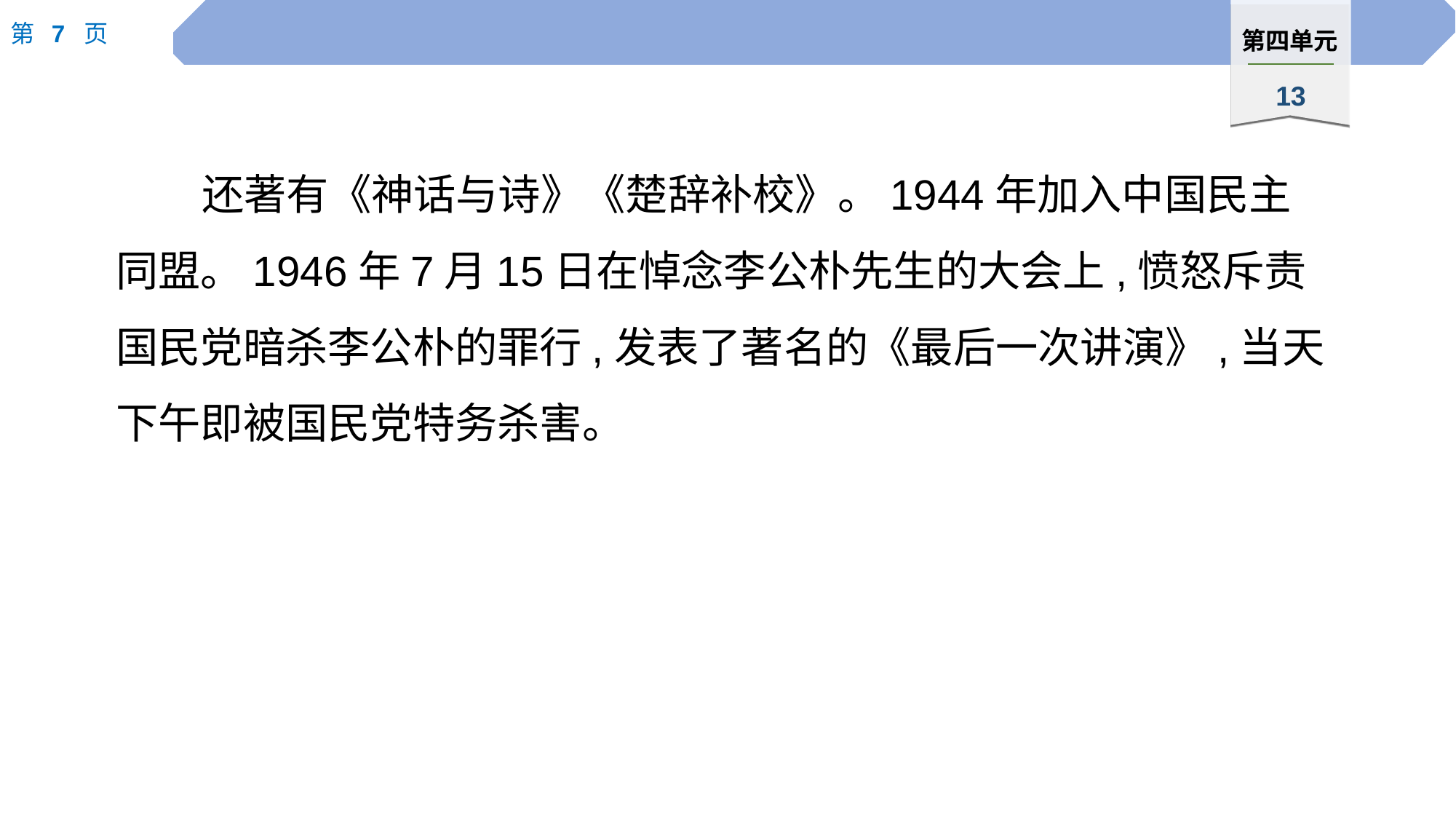

还著有《神话与诗》《楚辞补校》。1944年加入中国民主同盟。1946年7月15日在悼念李公朴先生的大会上,愤怒斥责国民党暗杀李公朴的罪行,发表了著名的《最后一次讲演》,当天下午即被国民党特务杀害。